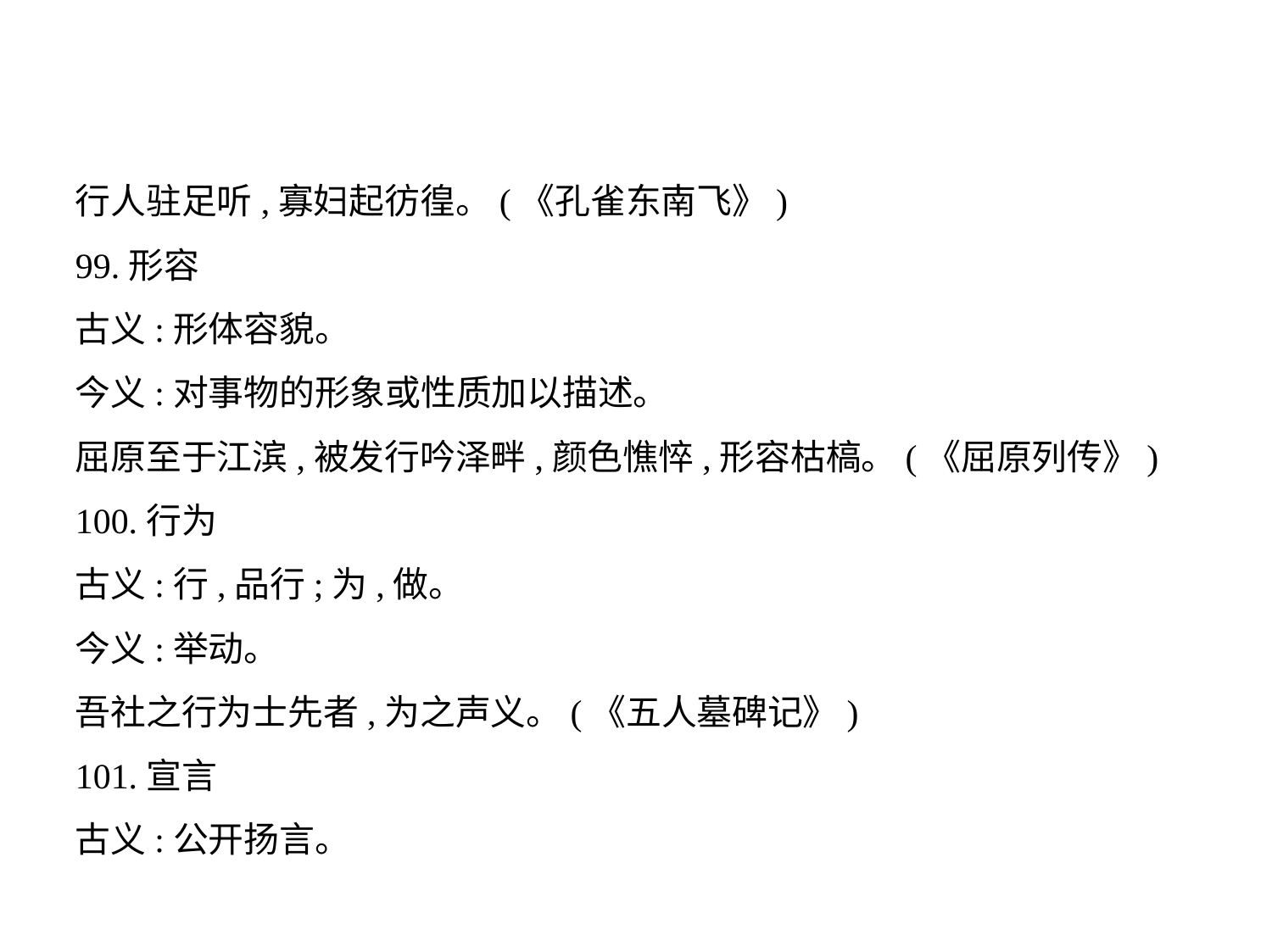

行人驻足听,寡妇起彷徨。(《孔雀东南飞》)
99.形容
古义:形体容貌。
今义:对事物的形象或性质加以描述。
屈原至于江滨,被发行吟泽畔,颜色憔悴,形容枯槁。(《屈原列传》)
100.行为
古义:行,品行;为,做。
今义:举动。
吾社之行为士先者,为之声义。(《五人墓碑记》)
101.宣言
古义:公开扬言。